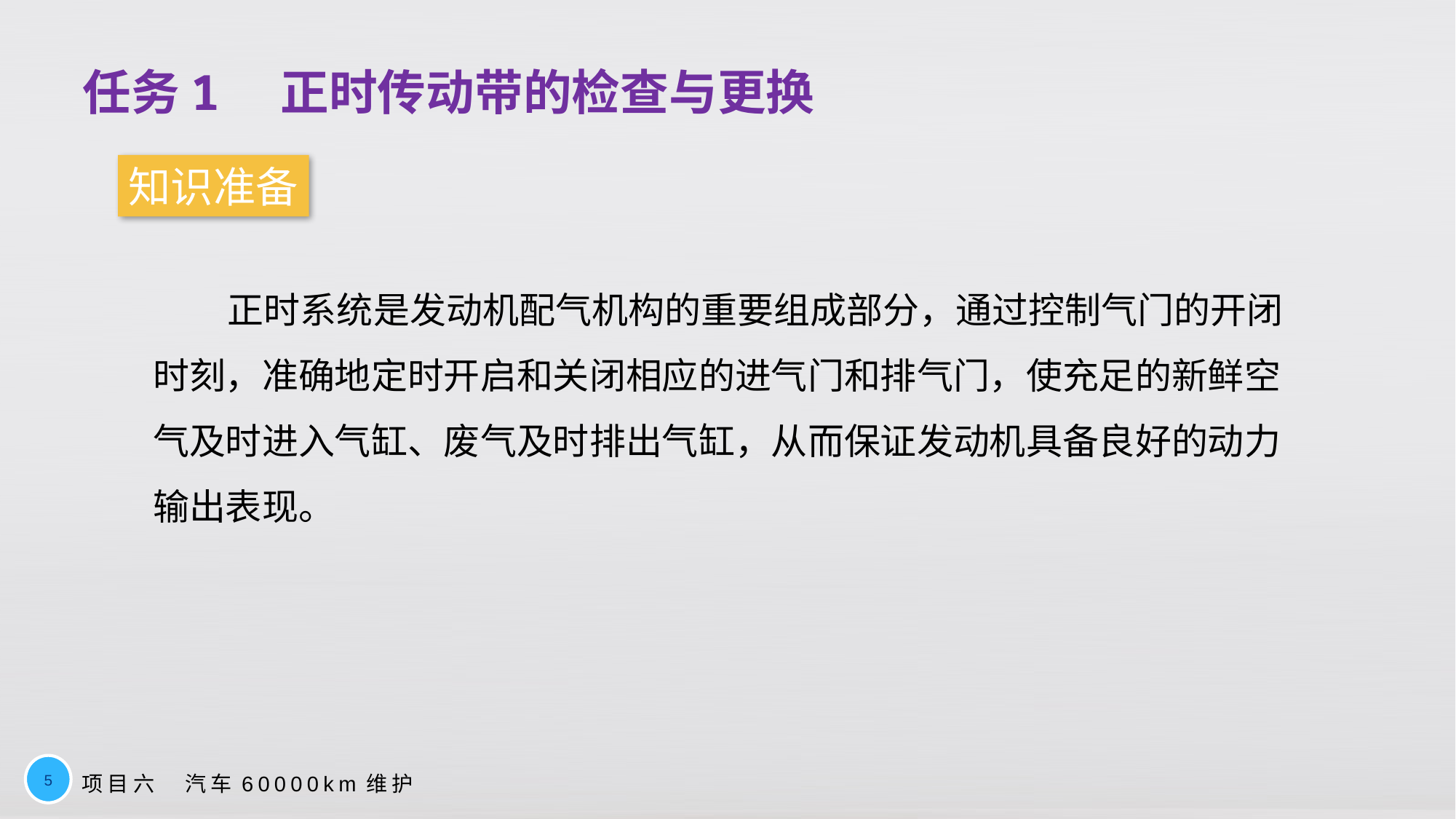

任务1　正时传动带的检查与更换
知识准备
正时系统是发动机配气机构的重要组成部分，通过控制气门的开闭时刻，准确地定时开启和关闭相应的进气门和排气门，使充足的新鲜空气及时进入气缸、废气及时排出气缸，从而保证发动机具备良好的动力输出表现。
5